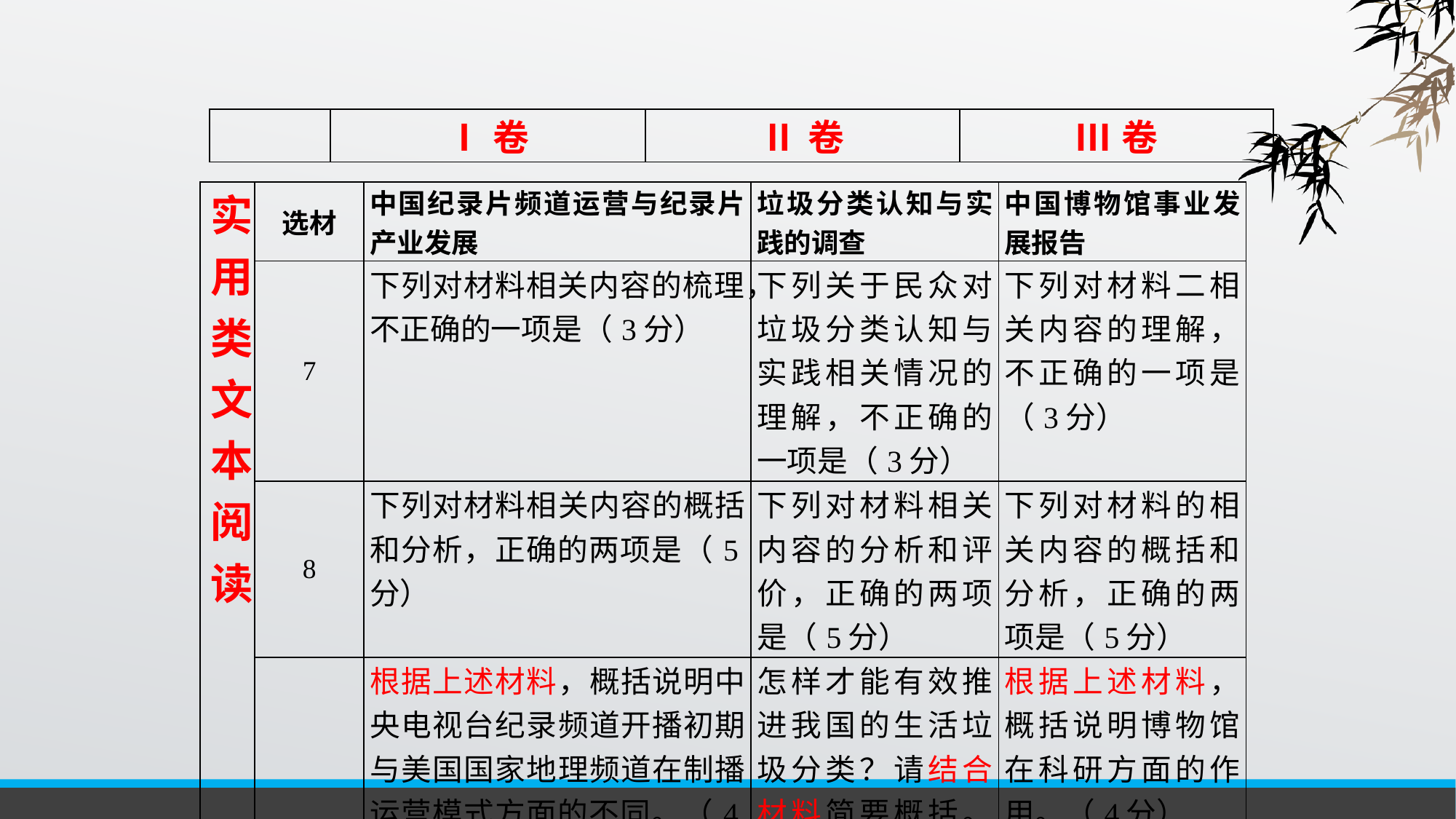

|  | Ⅰ卷 | Ⅱ卷 | Ⅲ卷 |
| --- | --- | --- | --- |
| 实用类文本阅读 | 选材 | 中国纪录片频道运营与纪录片产业发展 | 垃圾分类认知与实践的调查 | 中国博物馆事业发展报告 |
| --- | --- | --- | --- | --- |
|  | 7 | 下列对材料相关内容的梳理，不正确的一项是（3分） | 下列关于民众对垃圾分类认知与实践相关情况的理解，不正确的一项是（3分） | 下列对材料二相关内容的理解，不正确的一项是（3分） |
|  | 8 | 下列对材料相关内容的概括和分析，正确的两项是（5分） | 下列对材料相关内容的分析和评价，正确的两项是（5分） | 下列对材料的相关内容的概括和分析，正确的两项是（5分） |
|  | 9 | 根据上述材料，概括说明中央电视台纪录频道开播初期与美国国家地理频道在制播运营模式方面的不同。（4分） | 怎样才能有效推进我国的生活垃圾分类？请结合材料简要概括。（4分） | 根据上述材料，概括说明博物馆在科研方面的作用。（4分） |